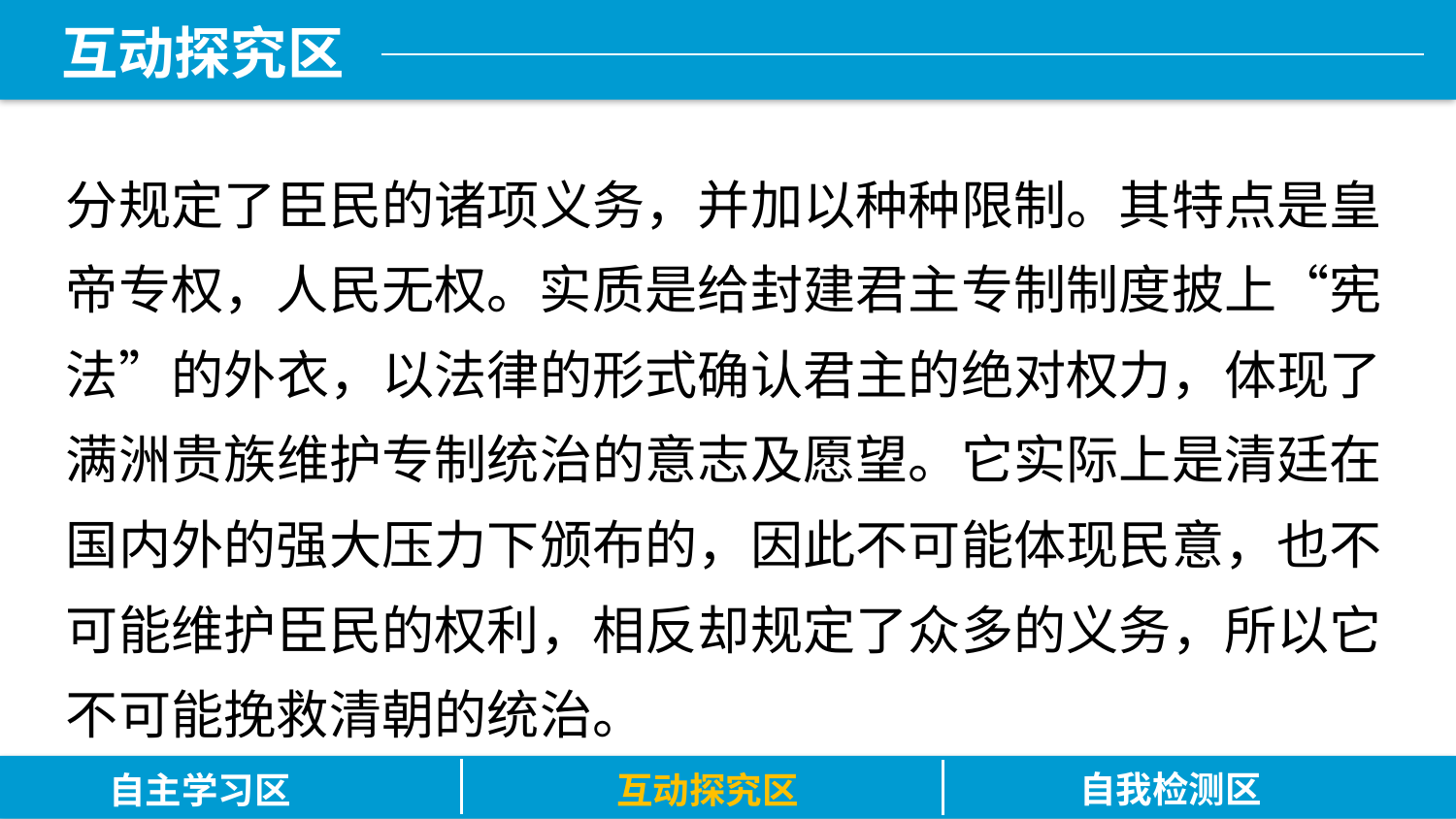

分规定了臣民的诸项义务，并加以种种限制。其特点是皇帝专权，人民无权。实质是给封建君主专制制度披上“宪法”的外衣，以法律的形式确认君主的绝对权力，体现了满洲贵族维护专制统治的意志及愿望。它实际上是清廷在国内外的强大压力下颁布的，因此不可能体现民意，也不可能维护臣民的权利，相反却规定了众多的义务，所以它不可能挽救清朝的统治。
自我检测区
自主学习区
互动探究区